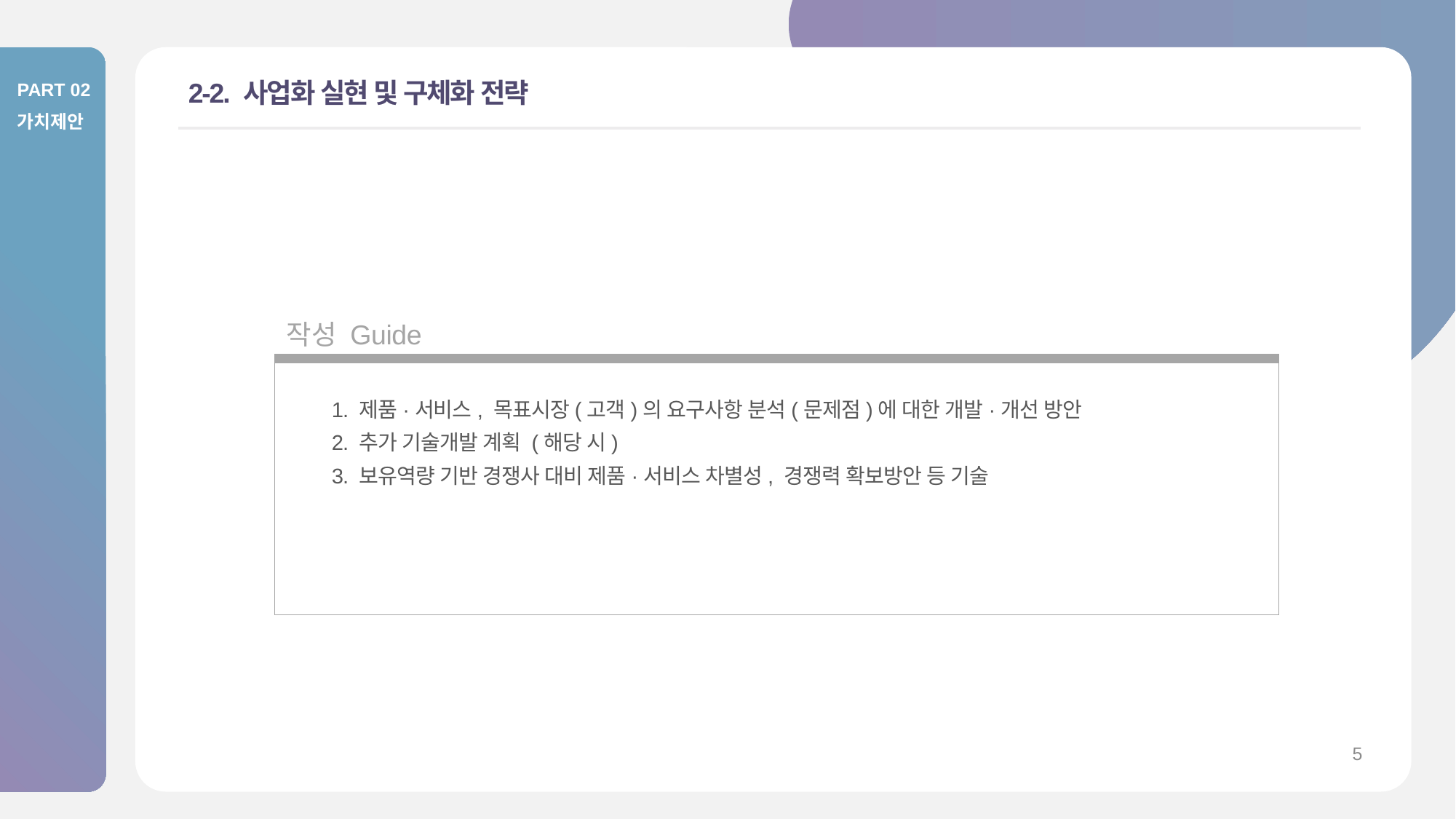

PART 02
가치제안
# 2-2. 사업화 실현 및 구체화 전략

작성 Guide

1. 제품·서비스, 목표시장(고객)의 요구사항 분석(문제점)에 대한 개발·개선 방안
2. 추가 기술개발 계획 (해당 시)
3. 보유역량 기반 경쟁사 대비 제품·서비스 차별성, 경쟁력 확보방안 등 기술

5